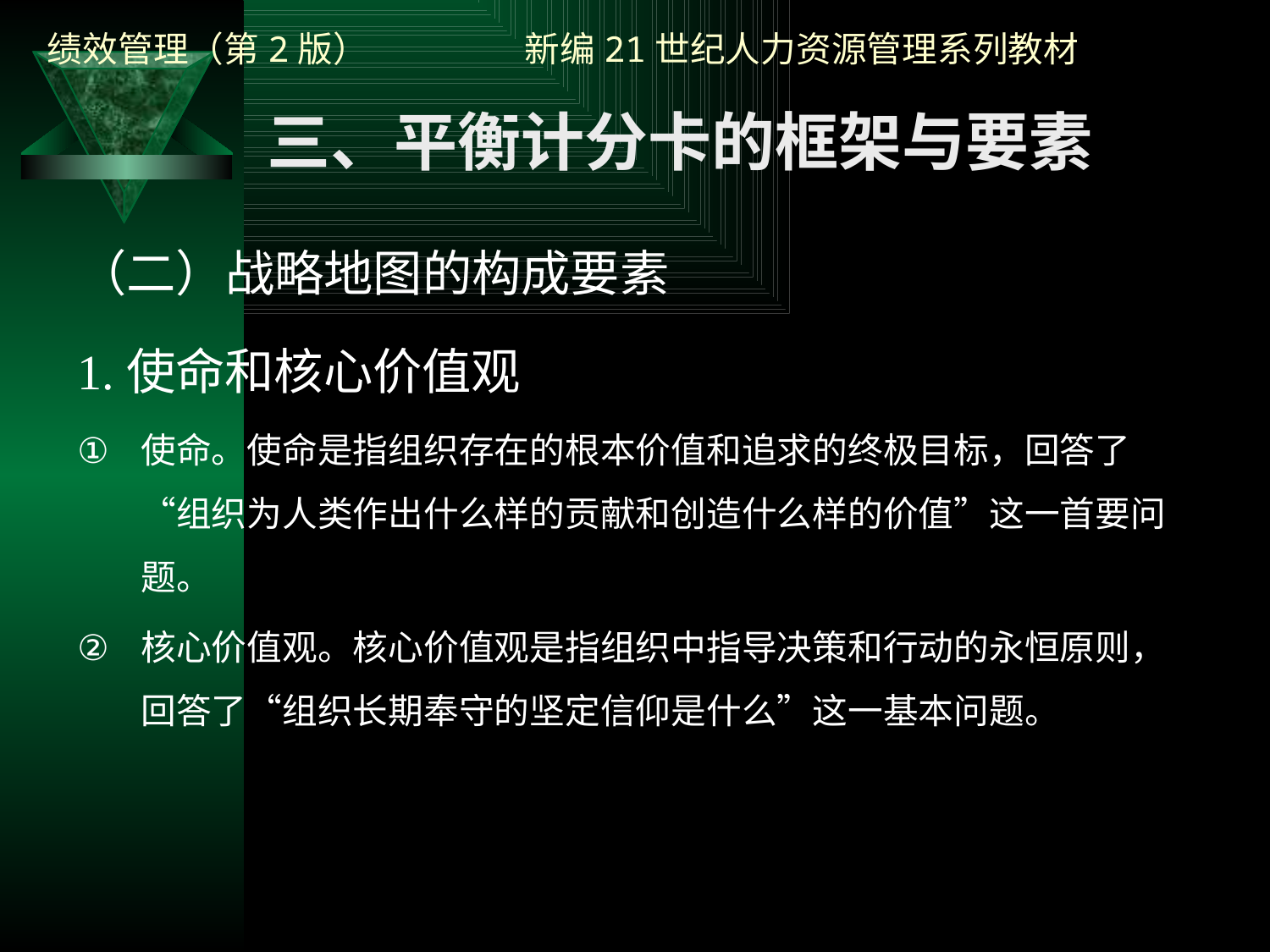

三、平衡计分卡的框架与要素
（二）战略地图的构成要素
1.使命和核心价值观
使命。使命是指组织存在的根本价值和追求的终极目标，回答了“组织为人类作出什么样的贡献和创造什么样的价值”这一首要问题。
核心价值观。核心价值观是指组织中指导决策和行动的永恒原则，回答了“组织长期奉守的坚定信仰是什么”这一基本问题。